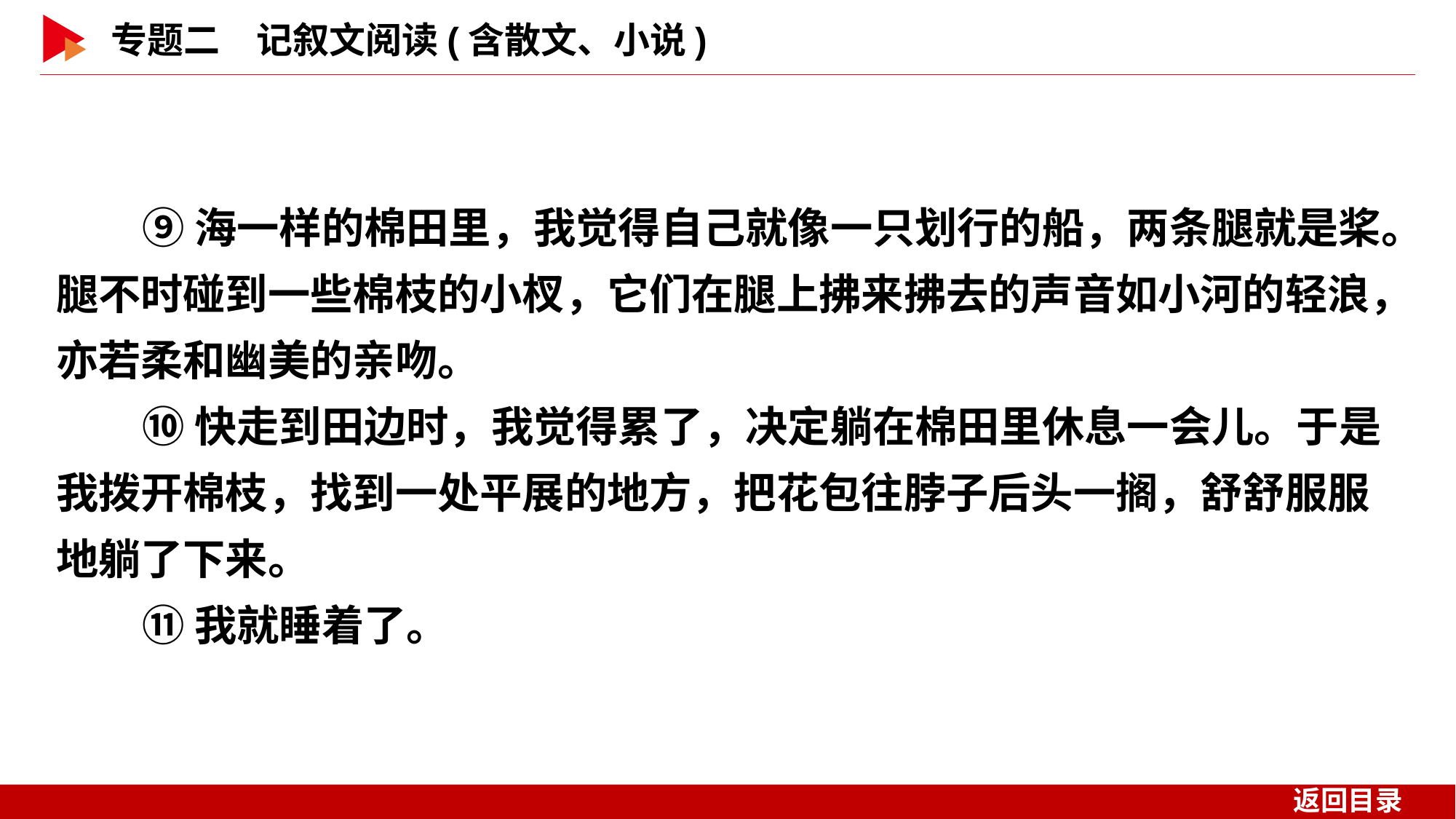

⑨海一样的棉田里，我觉得自己就像一只划行的船，两条腿就是桨。腿不时碰到一些棉枝的小杈，它们在腿上拂来拂去的声音如小河的轻浪，亦若柔和幽美的亲吻。
⑩快走到田边时，我觉得累了，决定躺在棉田里休息一会儿。于是我拨开棉枝，找到一处平展的地方，把花包往脖子后头一搁，舒舒服服地躺了下来。
⑪我就睡着了。